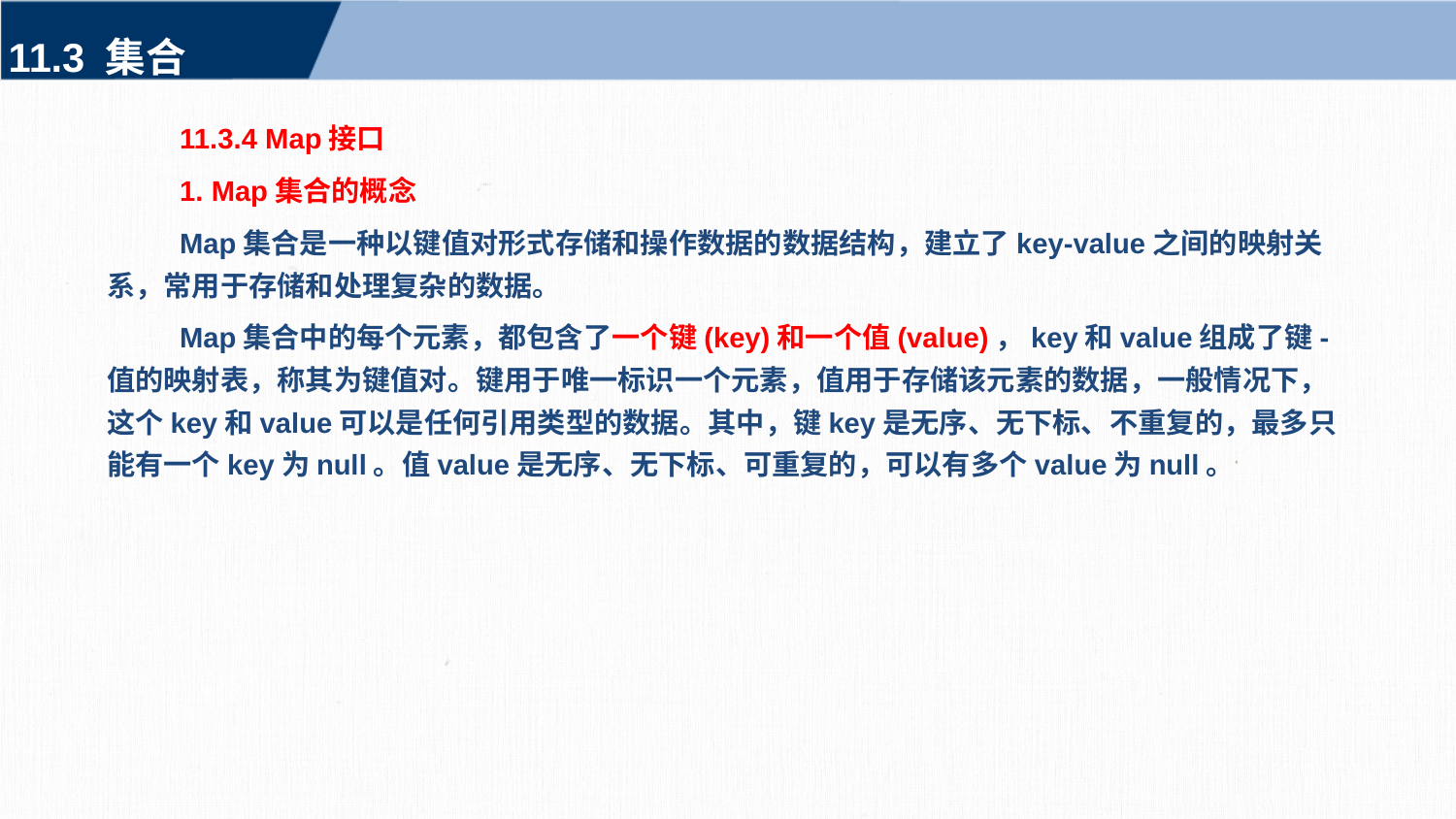

11.3 集合

11.3.4 Map接口
1. Map集合的概念
Map集合是一种以键值对形式存储和操作数据的数据结构，建立了key-value之间的映射关系，常用于存储和处理复杂的数据。
Map集合中的每个元素，都包含了一个键(key)和一个值(value)，key和value组成了键-值的映射表，称其为键值对。键用于唯一标识一个元素，值用于存储该元素的数据，一般情况下，这个key和value可以是任何引用类型的数据。其中，键key是无序、无下标、不重复的，最多只能有一个key为null。值value是无序、无下标、可重复的，可以有多个value为null。